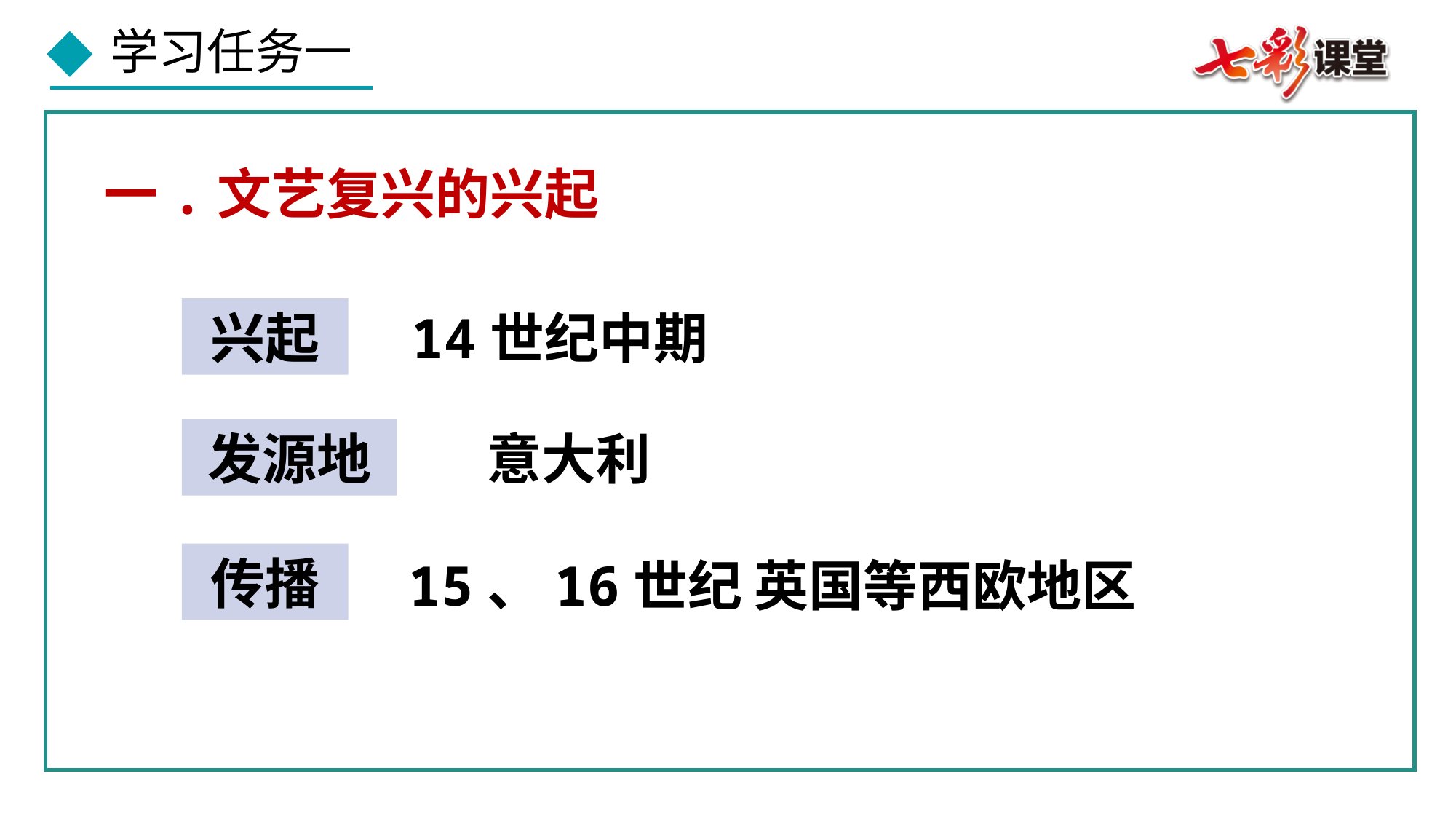

一.文艺复兴的兴起
兴起
14世纪中期
意大利
发源地
传播
15、16世纪 英国等西欧地区